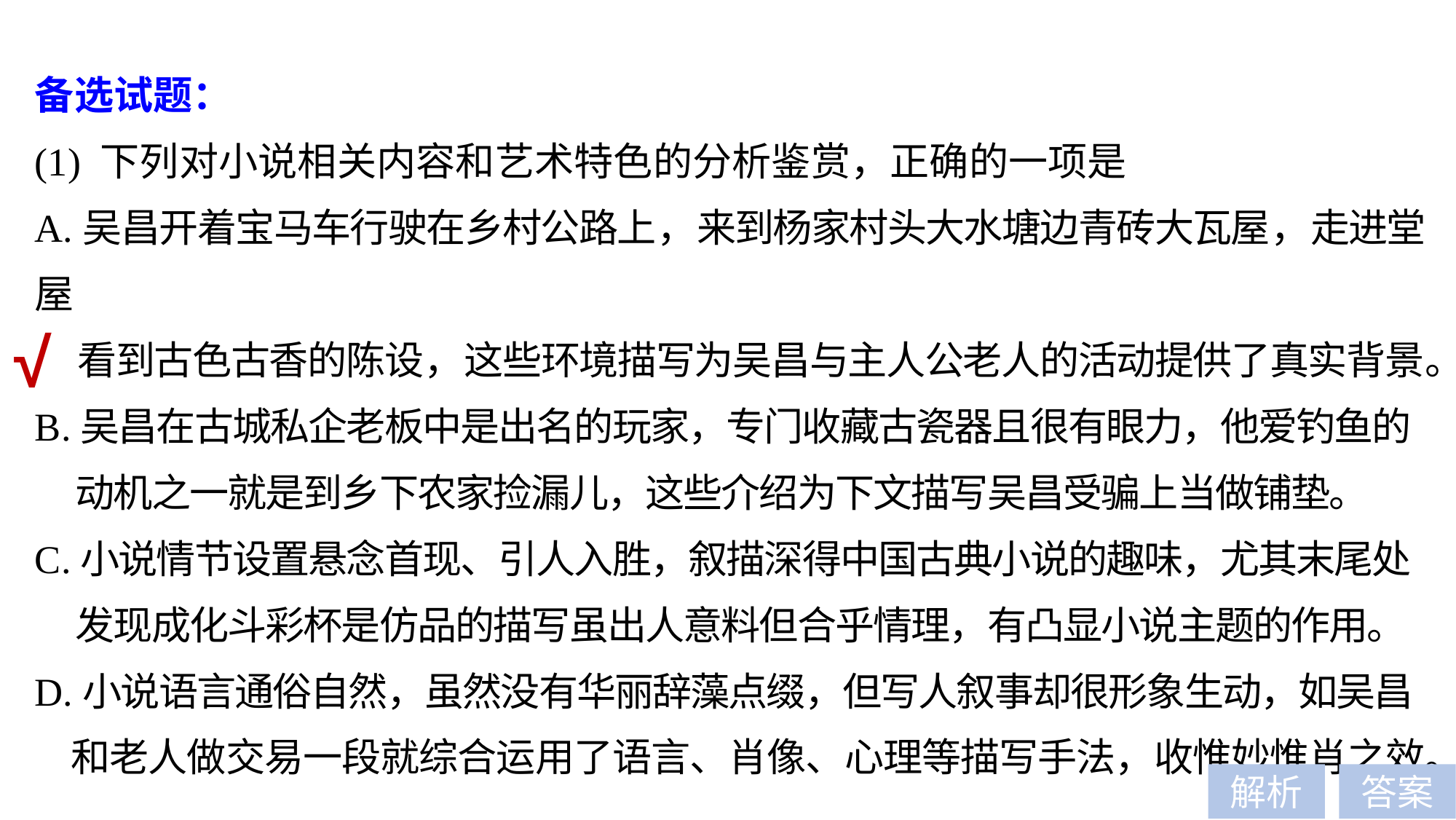

备选试题：
(1) 下列对小说相关内容和艺术特色的分析鉴赏，正确的一项是
A.吴昌开着宝马车行驶在乡村公路上，来到杨家村头大水塘边青砖大瓦屋，走进堂屋
    看到古色古香的陈设，这些环境描写为吴昌与主人公老人的活动提供了真实背景。
B.吴昌在古城私企老板中是出名的玩家，专门收藏古瓷器且很有眼力，他爱钓鱼的
    动机之一就是到乡下农家捡漏儿，这些介绍为下文描写吴昌受骗上当做铺垫。
C.小说情节设置悬念首现、引人入胜，叙描深得中国古典小说的趣味，尤其末尾处
    发现成化斗彩杯是仿品的描写虽出人意料但合乎情理，有凸显小说主题的作用。
D.小说语言通俗自然，虽然没有华丽辞藻点缀，但写人叙事却很形象生动，如吴昌
   和老人做交易一段就综合运用了语言、肖像、心理等描写手法，收惟妙惟肖之效。
√
解析
答案